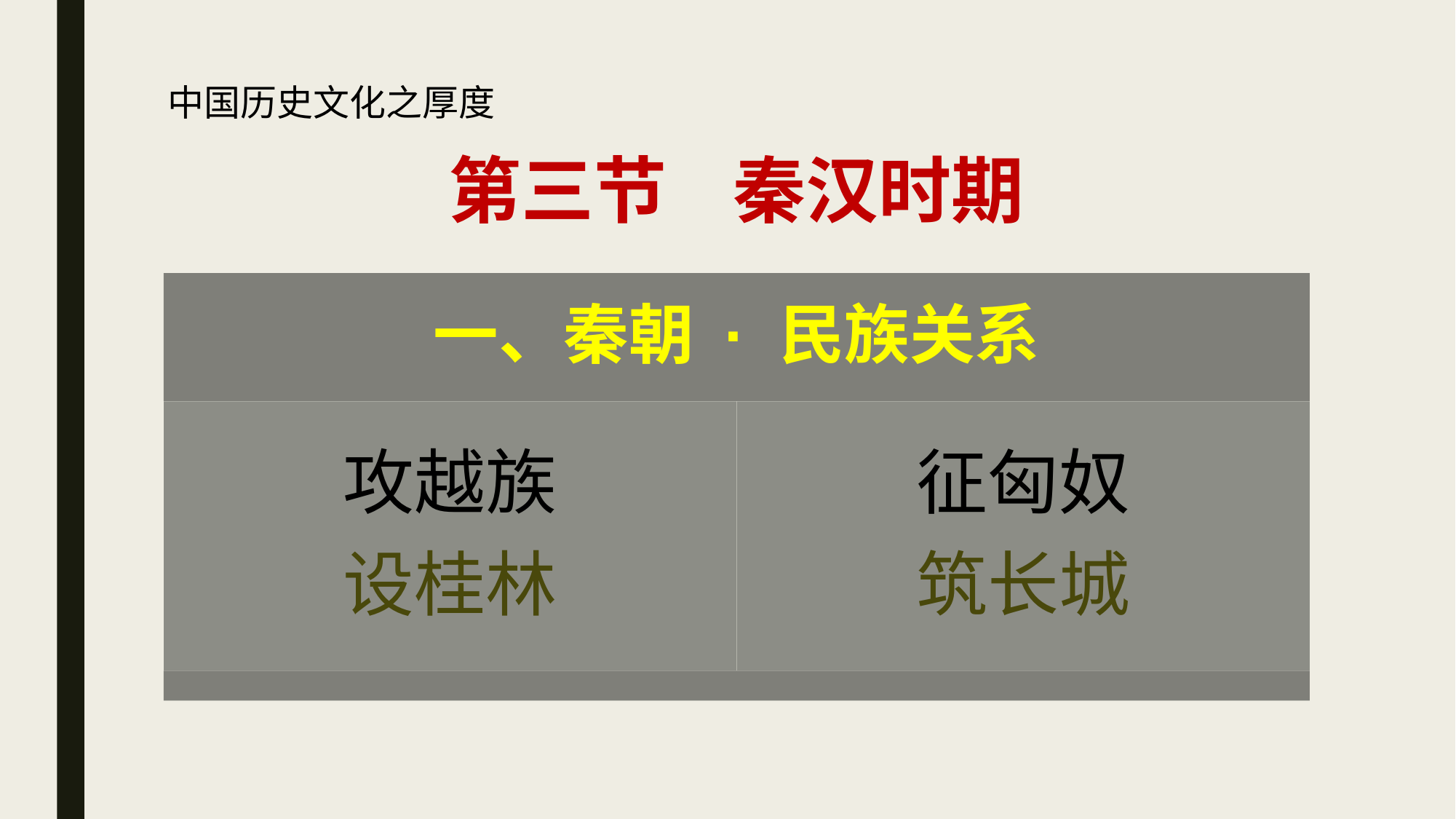

中国历史文化之厚度
# 第三节    秦汉时期
一、秦朝 · 民族关系
攻越族
设桂林
征匈奴
筑长城